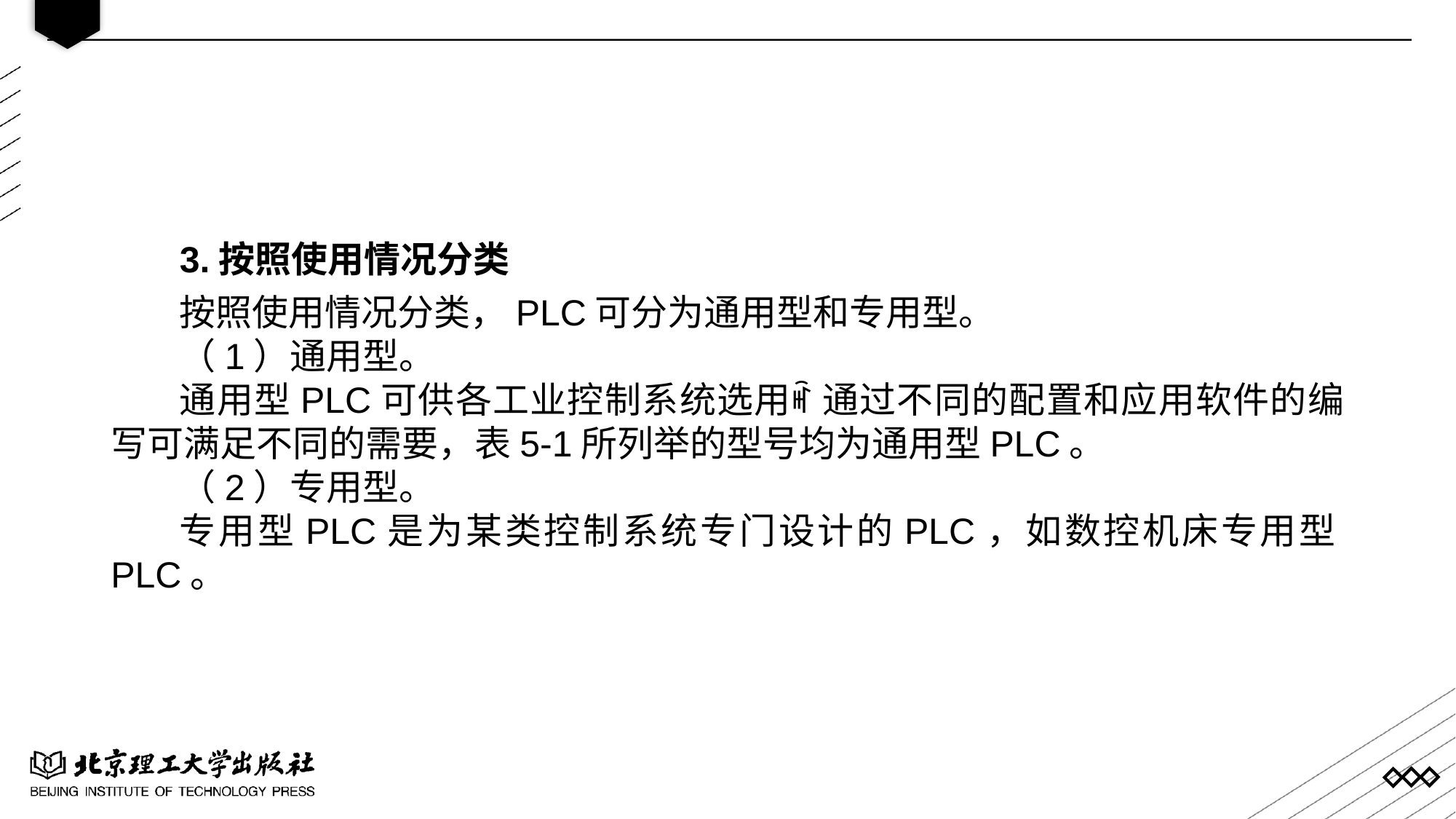

3.按照使用情况分类
按照使用情况分类，PLC可分为通用型和专用型。
（1）通用型。
通用型PLC可供各工业控制系统选用ꎬ 通过不同的配置和应用软件的编写可满足不同的需要，表5-1所列举的型号均为通用型PLC。
（2）专用型。
专用型PLC是为某类控制系统专门设计的PLC，如数控机床专用型PLC。